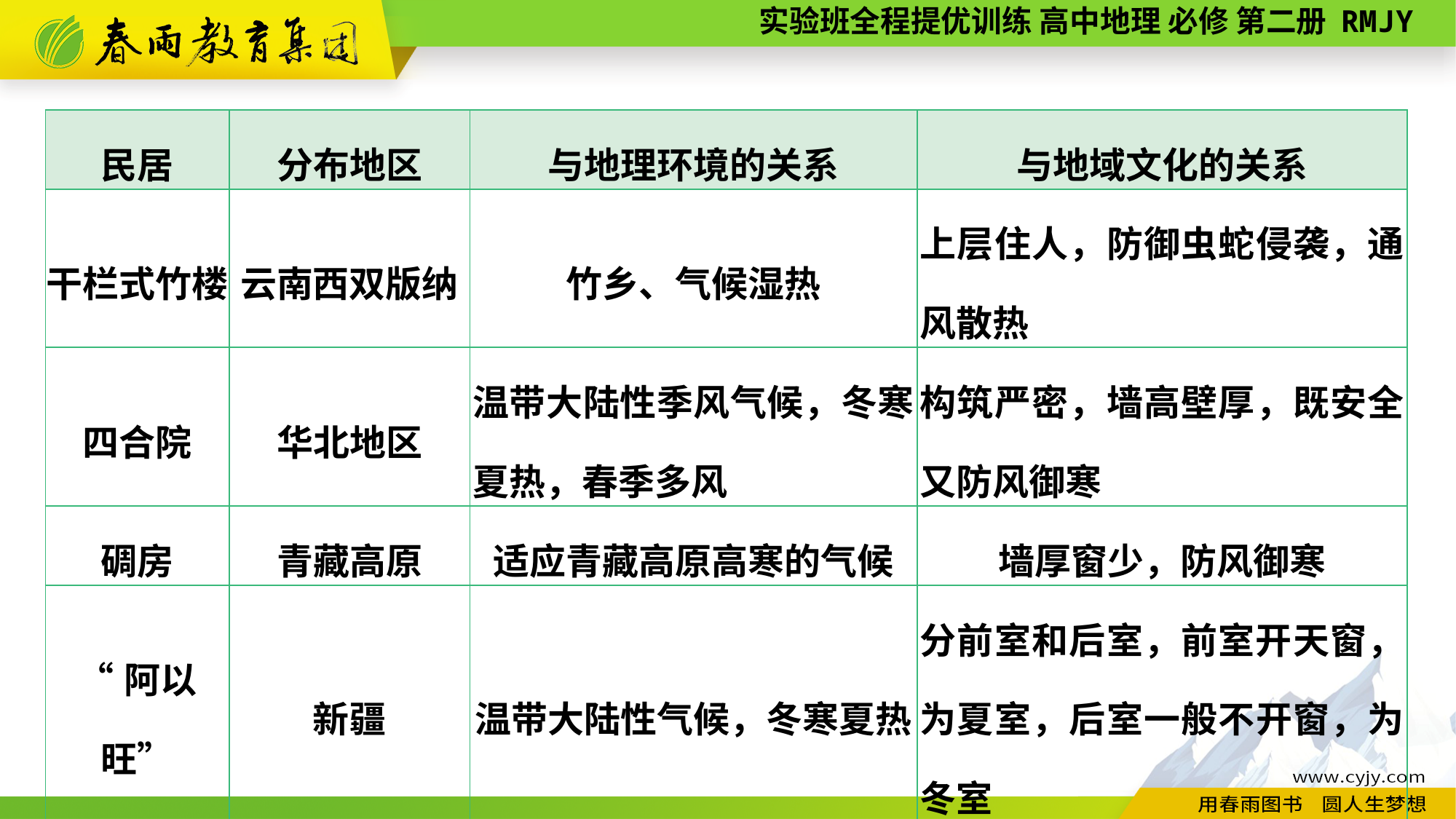

| 民居 | 分布地区 | 与地理环境的关系 | 与地域文化的关系 |
| --- | --- | --- | --- |
| 干栏式竹楼 | 云南西双版纳 | 竹乡、气候湿热 | 上层住人，防御虫蛇侵袭，通风散热 |
| 四合院 | 华北地区 | 温带大陆性季风气候，冬寒夏热，春季多风 | 构筑严密，墙高壁厚，既安全又防风御寒 |
| 碉房 | 青藏高原 | 适应青藏高原高寒的气候 | 墙厚窗少，防风御寒 |
| “阿以旺” | 新疆 | 温带大陆性气候，冬寒夏热 | 分前室和后室，前室开天窗，为夏室，后室一般不开窗，为冬室 |